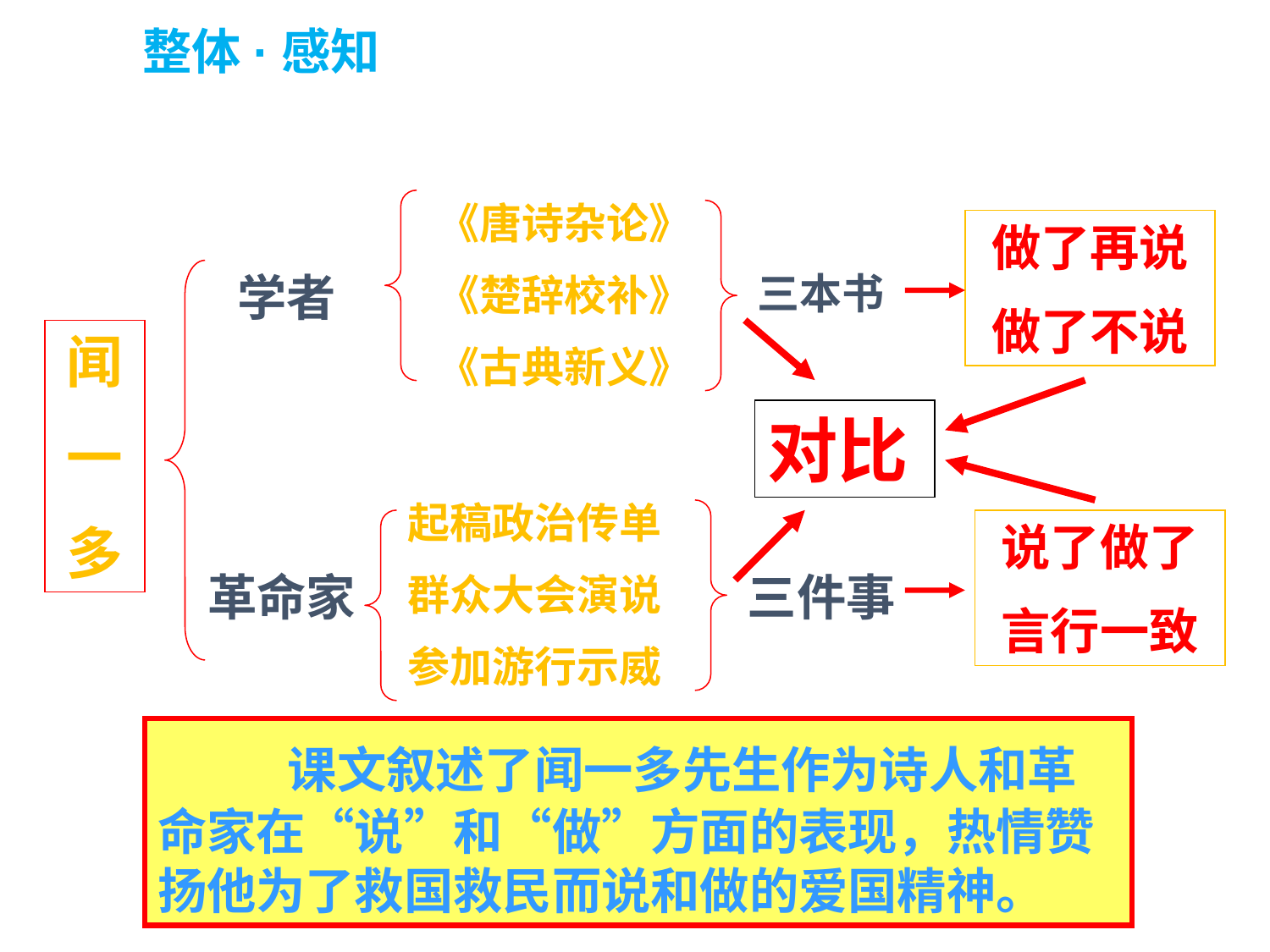

整体·感知

《唐诗杂论》
《楚辞校补》
《古典新义》

三本书
做了再说
做了不说

学者
革命家
闻
一
多

对比

起稿政治传单
群众大会演说
参加游行示威

三件事
说了做了
言行一致

        课文叙述了闻一多先生作为诗人和革命家在“说”和“做”方面的表现，热情赞扬他为了救国救民而说和做的爱国精神。